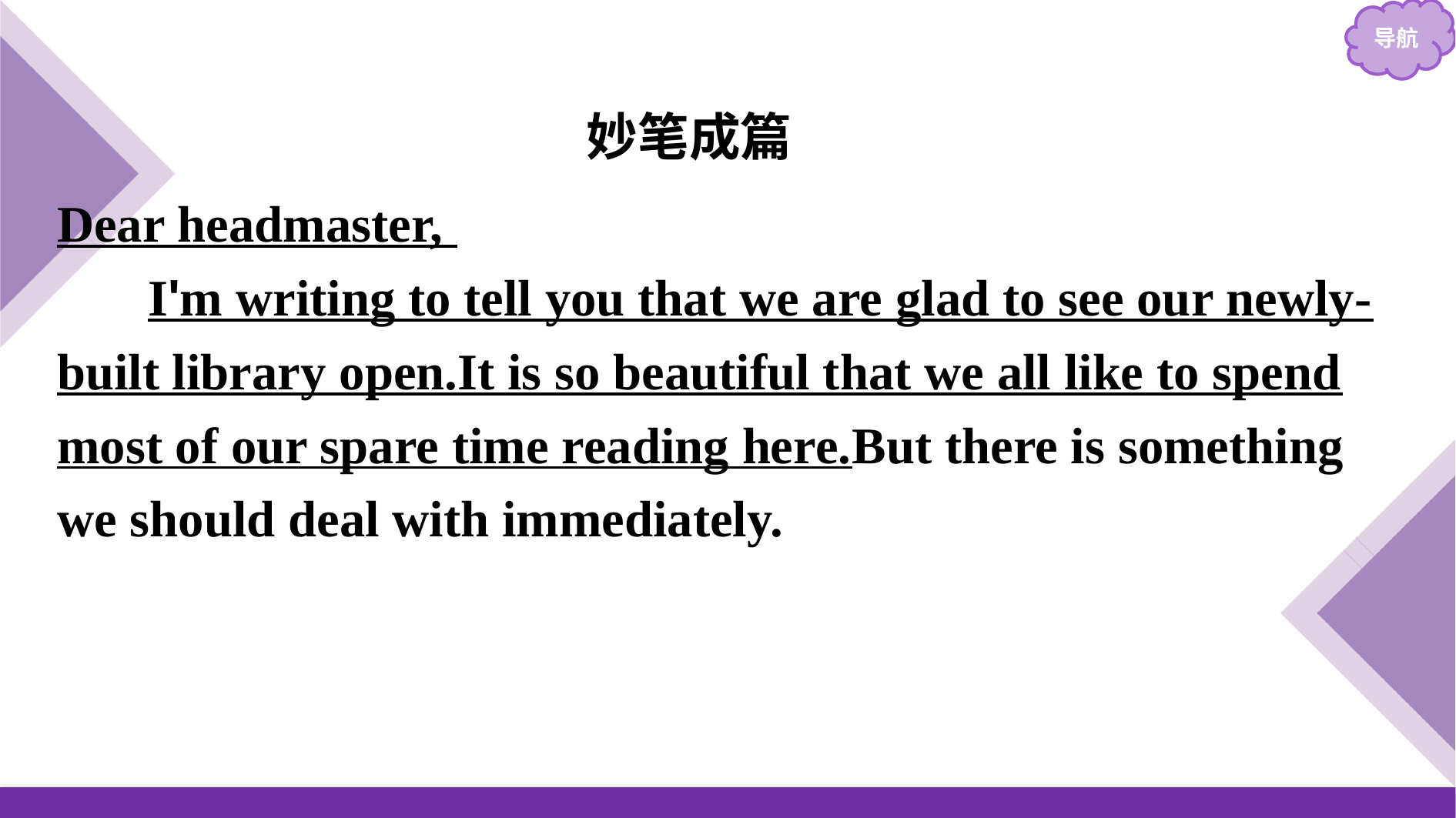

妙笔成篇
Dear headmaster,
I'm writing to tell you that we are glad to see our newly-built library open.It is so beautiful that we all like to spend most of our spare time reading here.But there is something we should deal with immediately.